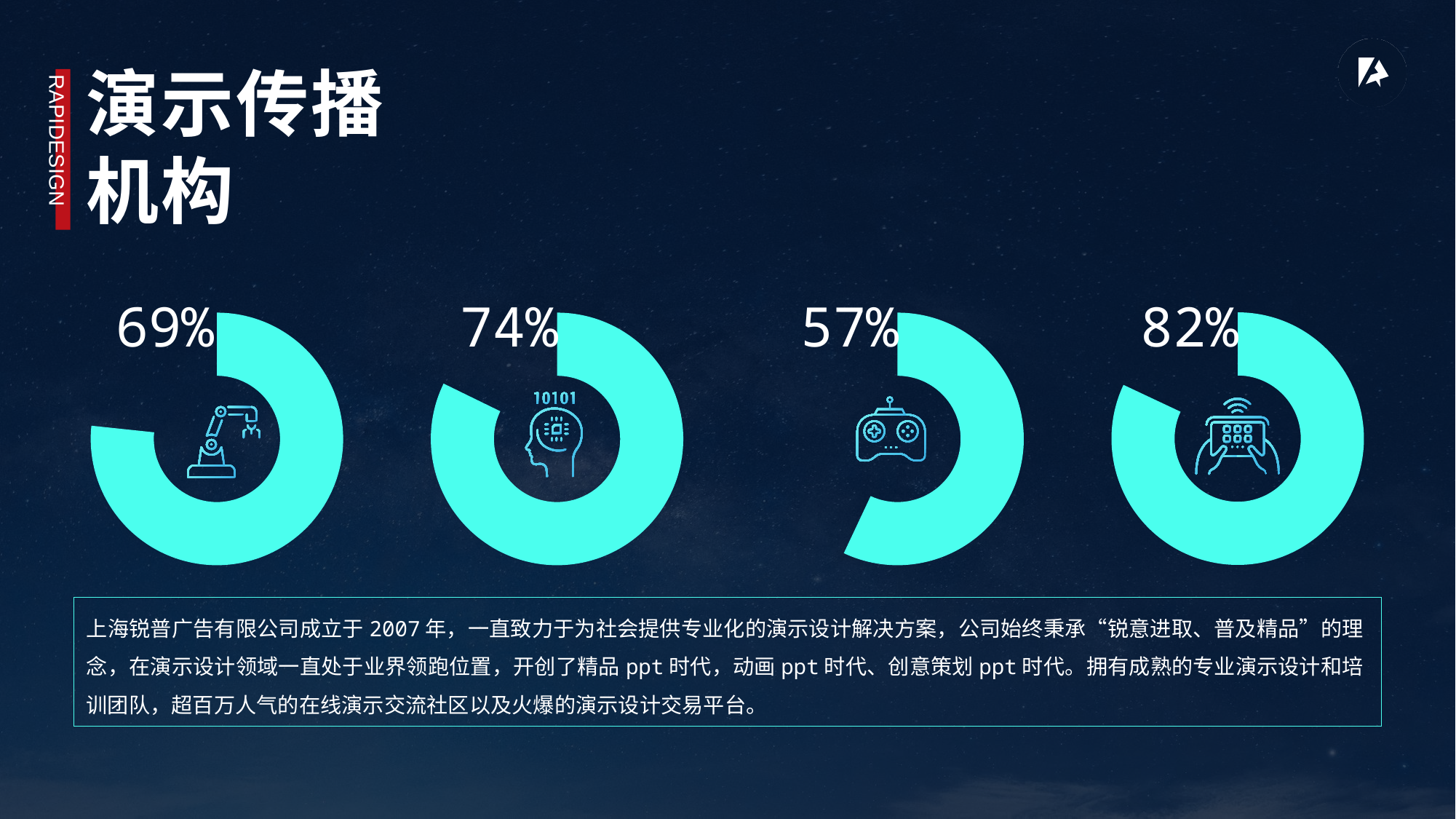

演示传播
机构
RAPIDESIGN

82%
69%
74%
57%

### Chart

| Category | Sales |
|---|---|
| 1st Qtr | 82.0 |
| 2nd Qtr | 18.0 |

### Chart

| Category | Sales |
|---|---|
| 1st Qtr | 69.0 |
| 2nd Qtr | 21.0 |

### Chart

| Category | Sales |
|---|---|
| 1st Qtr | 74.0 |
| 2nd Qtr | 16.0 |

### Chart

| Category | Sales |
|---|---|
| 1st Qtr | 57.0 |
| 2nd Qtr | 43.0 |

上海锐普广告有限公司成立于2007年，一直致力于为社会提供专业化的演示设计解决方案，公司始终秉承“锐意进取、普及精品”的理念，在演示设计领域一直处于业界领跑位置，开创了精品ppt时代，动画ppt时代、创意策划ppt时代。拥有成熟的专业演示设计和培训团队，超百万人气的在线演示交流社区以及火爆的演示设计交易平台。